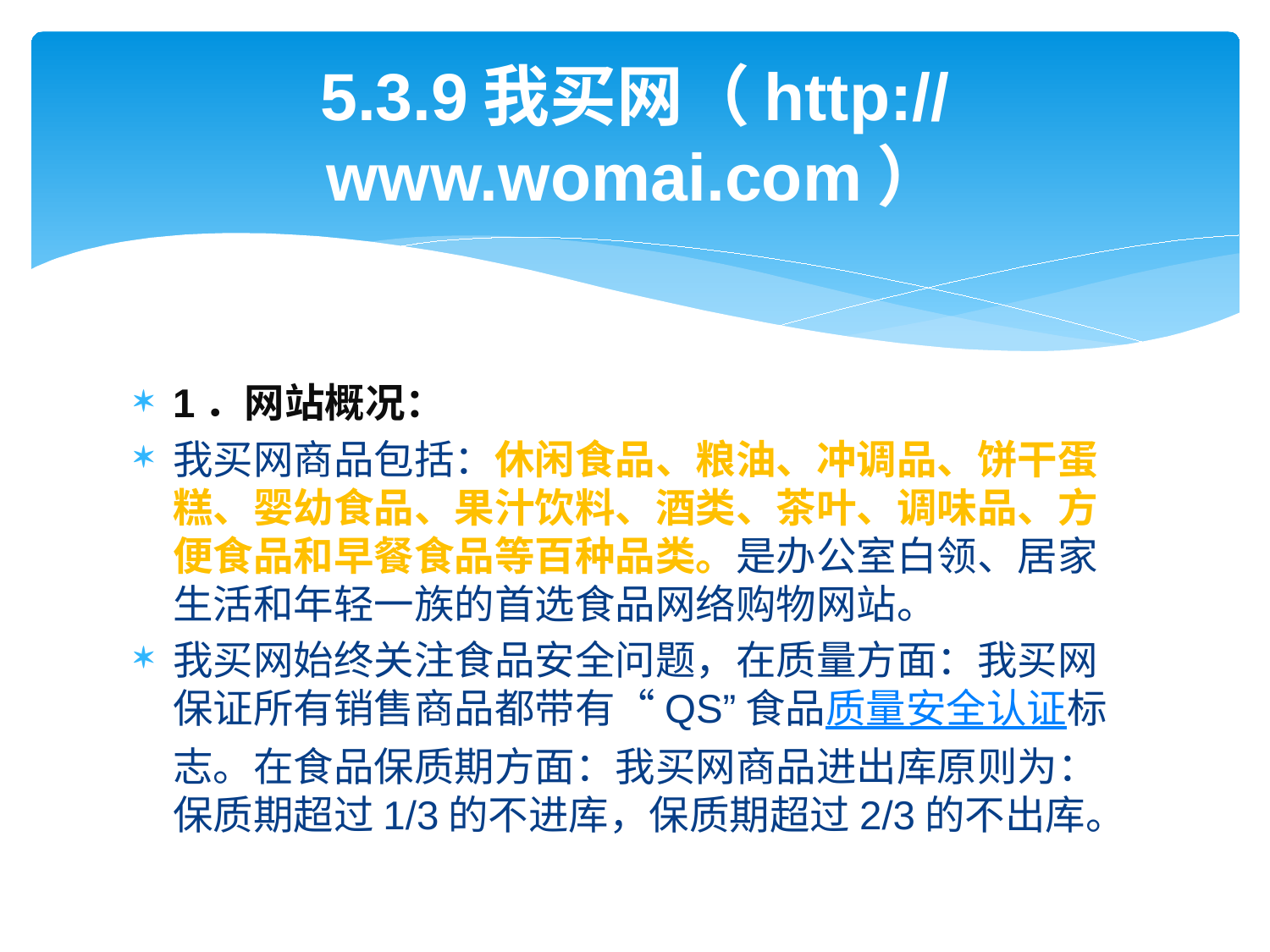

# 5.3.9我买网（http://www.womai.com）
1．网站概况：
我买网商品包括：休闲食品、粮油、冲调品、饼干蛋糕、婴幼食品、果汁饮料、酒类、茶叶、调味品、方便食品和早餐食品等百种品类。是办公室白领、居家生活和年轻一族的首选食品网络购物网站。
我买网始终关注食品安全问题，在质量方面：我买网保证所有销售商品都带有“QS”食品质量安全认证标志。在食品保质期方面：我买网商品进出库原则为：保质期超过1/3的不进库，保质期超过2/3的不出库。